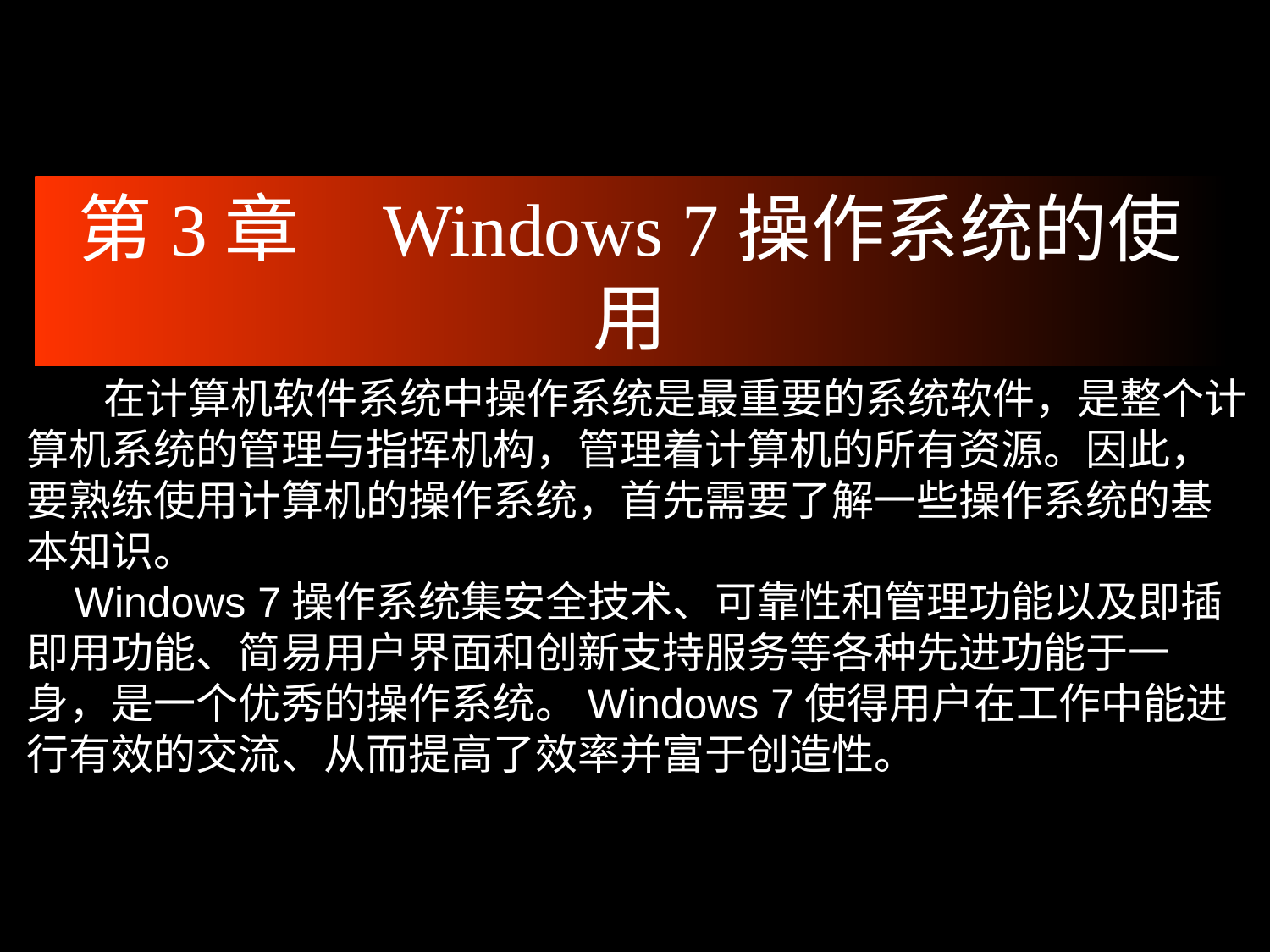

第3章    Windows 7操作系统的使用
       在计算机软件系统中操作系统是最重要的系统软件，是整个计算机系统的管理与指挥机构，管理着计算机的所有资源。因此，要熟练使用计算机的操作系统，首先需要了解一些操作系统的基本知识。
    Windows 7操作系统集安全技术、可靠性和管理功能以及即插即用功能、简易用户界面和创新支持服务等各种先进功能于一身，是一个优秀的操作系统。Windows 7使得用户在工作中能进行有效的交流、从而提高了效率并富于创造性。